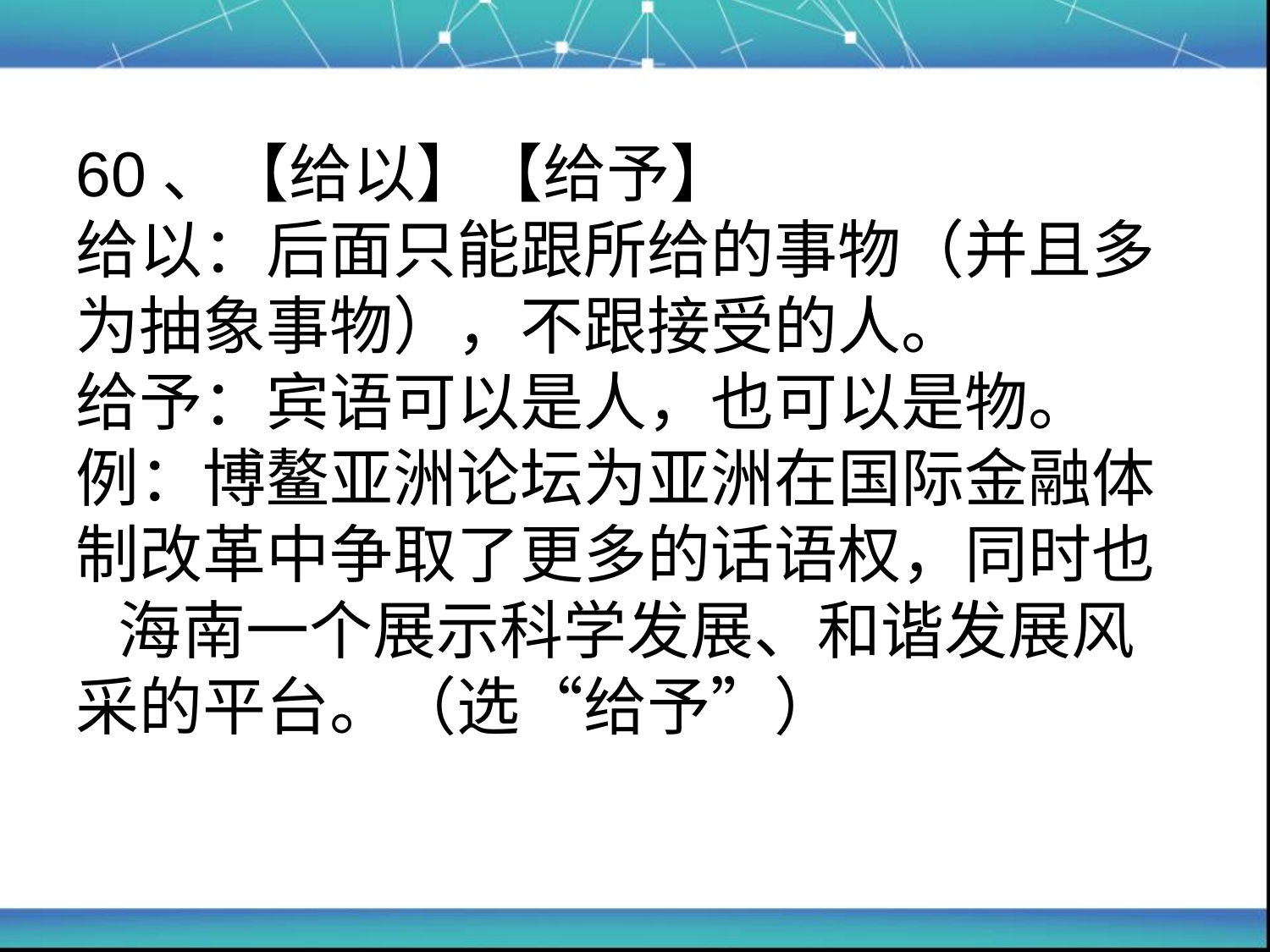

# 60、【给以】【给予】 给以：后面只能跟所给的事物（并且多为抽象事物），不跟接受的人。 给予：宾语可以是人，也可以是物。 例：博鳌亚洲论坛为亚洲在国际金融体制改革中争取了更多的话语权，同时也      海南一个展示科学发展、和谐发展风采的平台。（选“给予”）